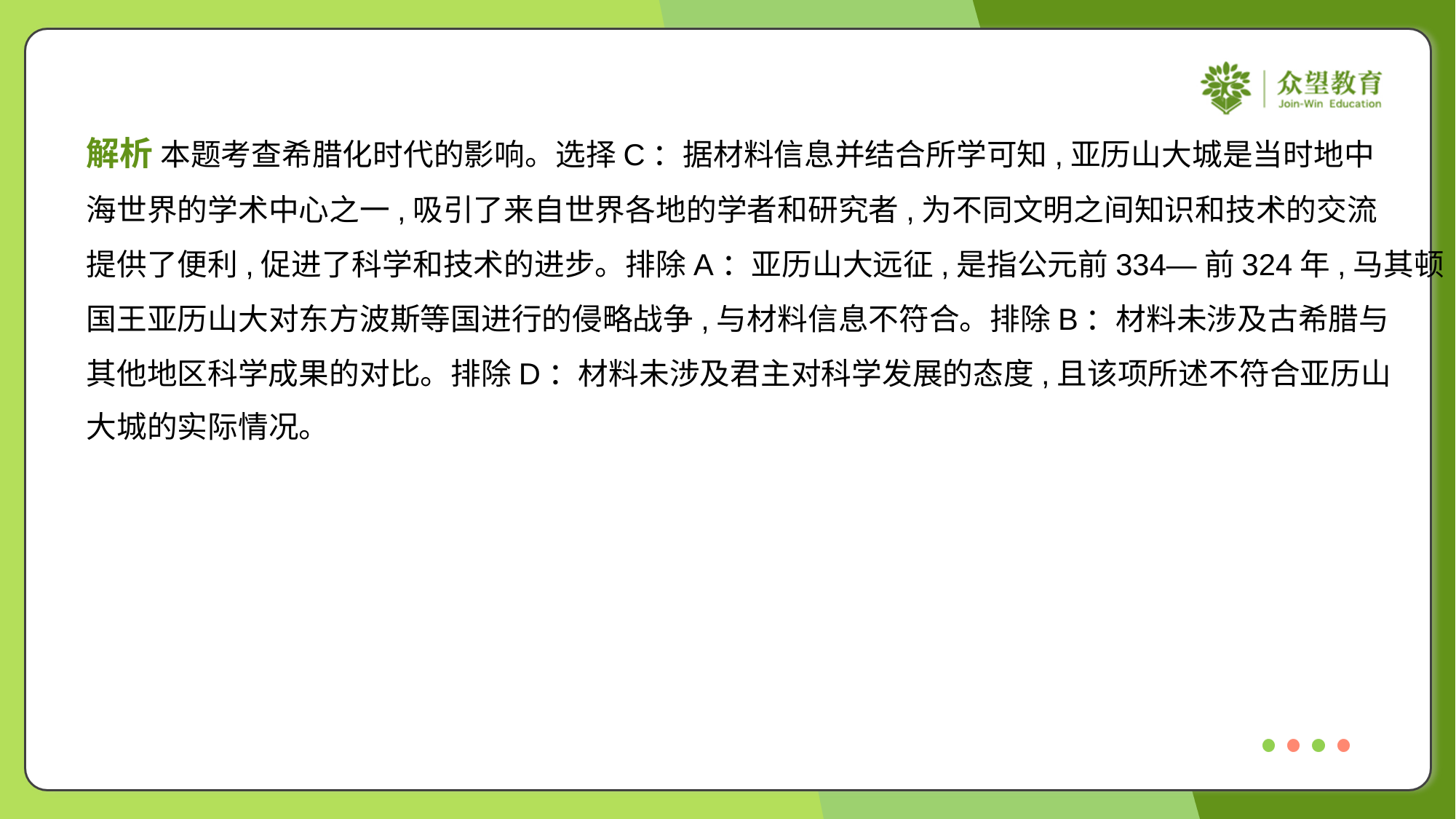

解析 本题考查希腊化时代的影响。选择C：据材料信息并结合所学可知,亚历山大城是当时地中
海世界的学术中心之一,吸引了来自世界各地的学者和研究者,为不同文明之间知识和技术的交流
提供了便利,促进了科学和技术的进步。排除A：亚历山大远征,是指公元前334—前324年,马其顿
国王亚历山大对东方波斯等国进行的侵略战争,与材料信息不符合。排除B：材料未涉及古希腊与
其他地区科学成果的对比。排除D：材料未涉及君主对科学发展的态度,且该项所述不符合亚历山
大城的实际情况。